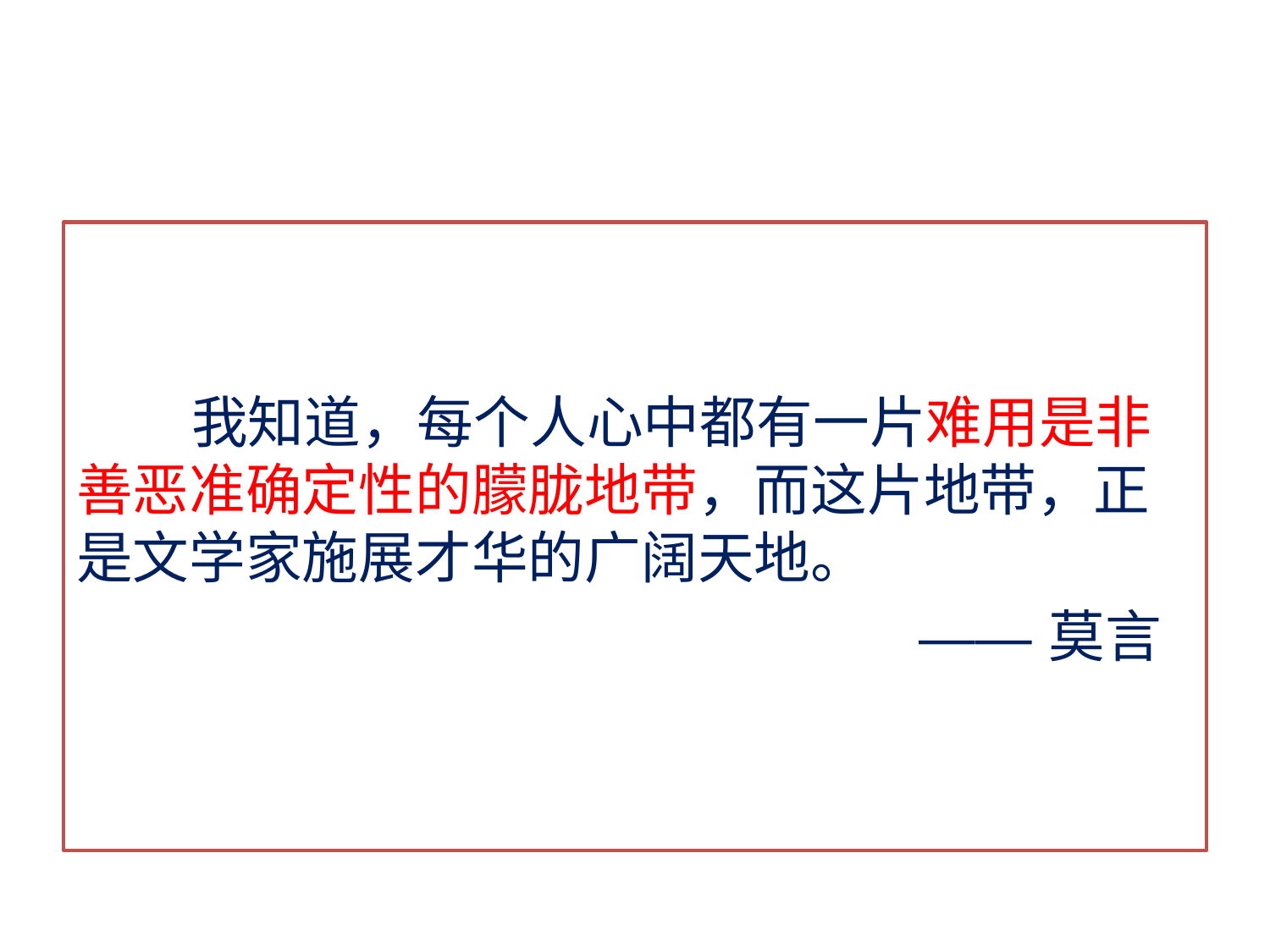

#

        我知道，每个人心中都有一片难用是非善恶准确定性的朦胧地带，而这片地带，正是文学家施展才华的广阔天地。
                                                      ——莫言